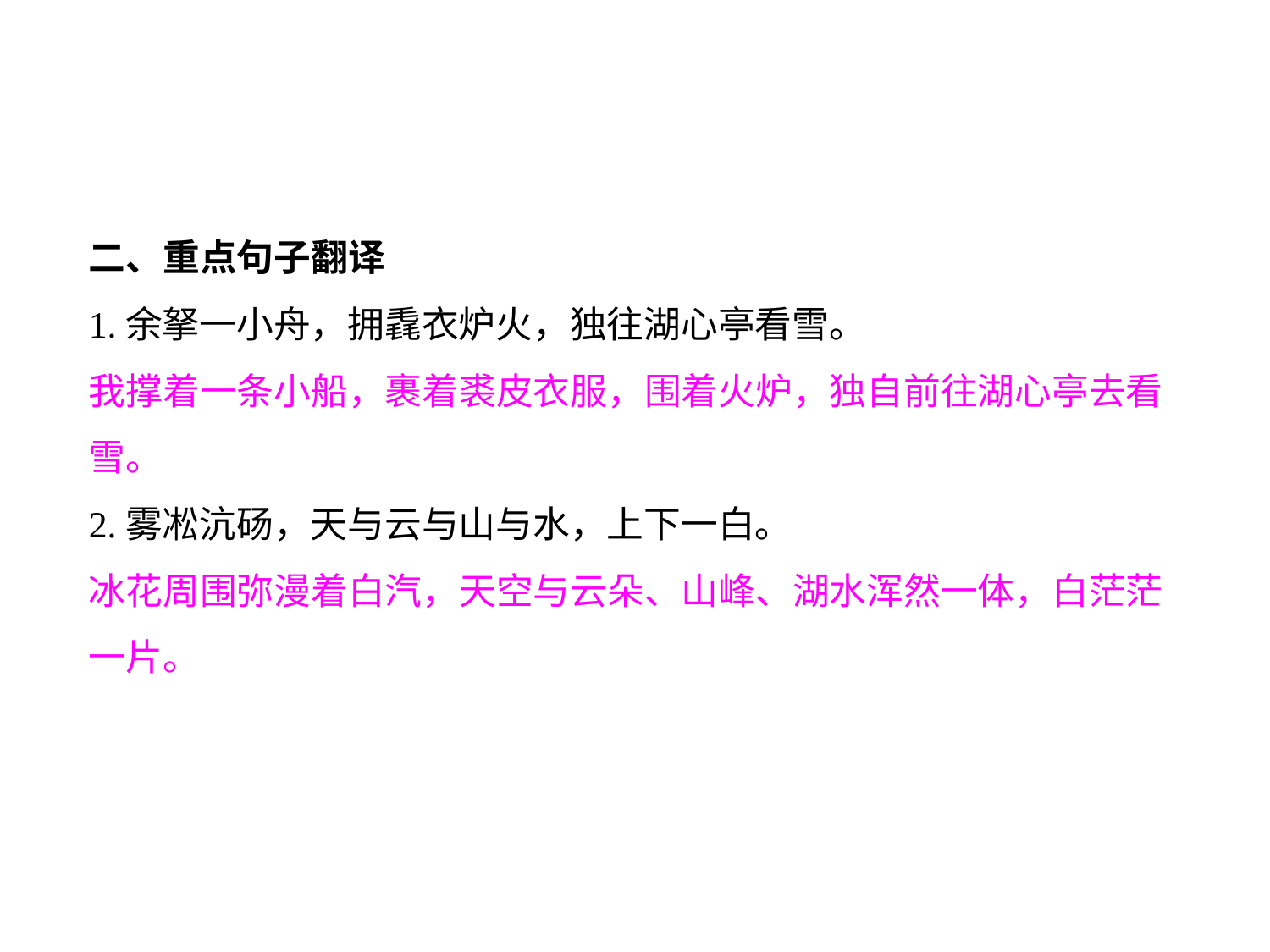

二、重点句子翻译
1.余拏一小舟，拥毳衣炉火，独往湖心亭看雪。
我撑着一条小船，裹着裘皮衣服，围着火炉，独自前往湖心亭去看雪。
2.雾凇沆砀，天与云与山与水，上下一白。
冰花周围弥漫着白汽，天空与云朵、山峰、湖水浑然一体，白茫茫一片。